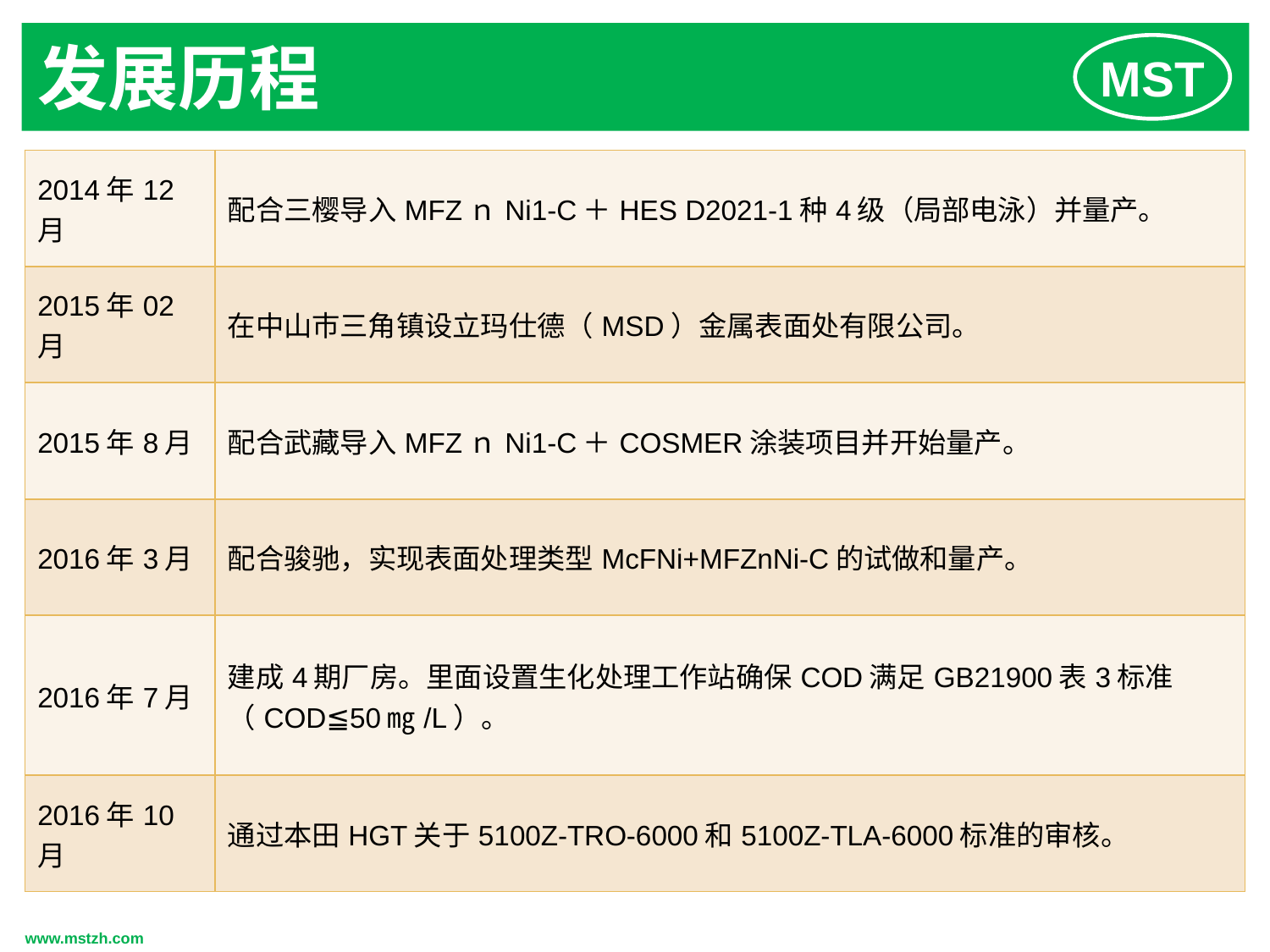

发展历程
| 2014年12月 | 配合三樱导入MFZｎNi1-C＋HES D2021-1种4级（局部电泳）并量产。 |
| --- | --- |
| 2015年02月 | 在中山市三角镇设立玛仕德（MSD）金属表面处有限公司。 |
| 2015年8月 | 配合武藏导入MFZｎNi1-C＋COSMER涂装项目并开始量产。 |
| 2016年3月 | 配合骏驰，实现表面处理类型McFNi+MFZnNi-C的试做和量产。 |
| 2016年7月 | 建成4期厂房。里面设置生化处理工作站确保COD满足GB21900表3标准（COD≦50㎎/L）。 |
| 2016年10月 | 通过本田HGT关于5100Z-TRO-6000和5100Z-TLA-6000标准的审核。 |